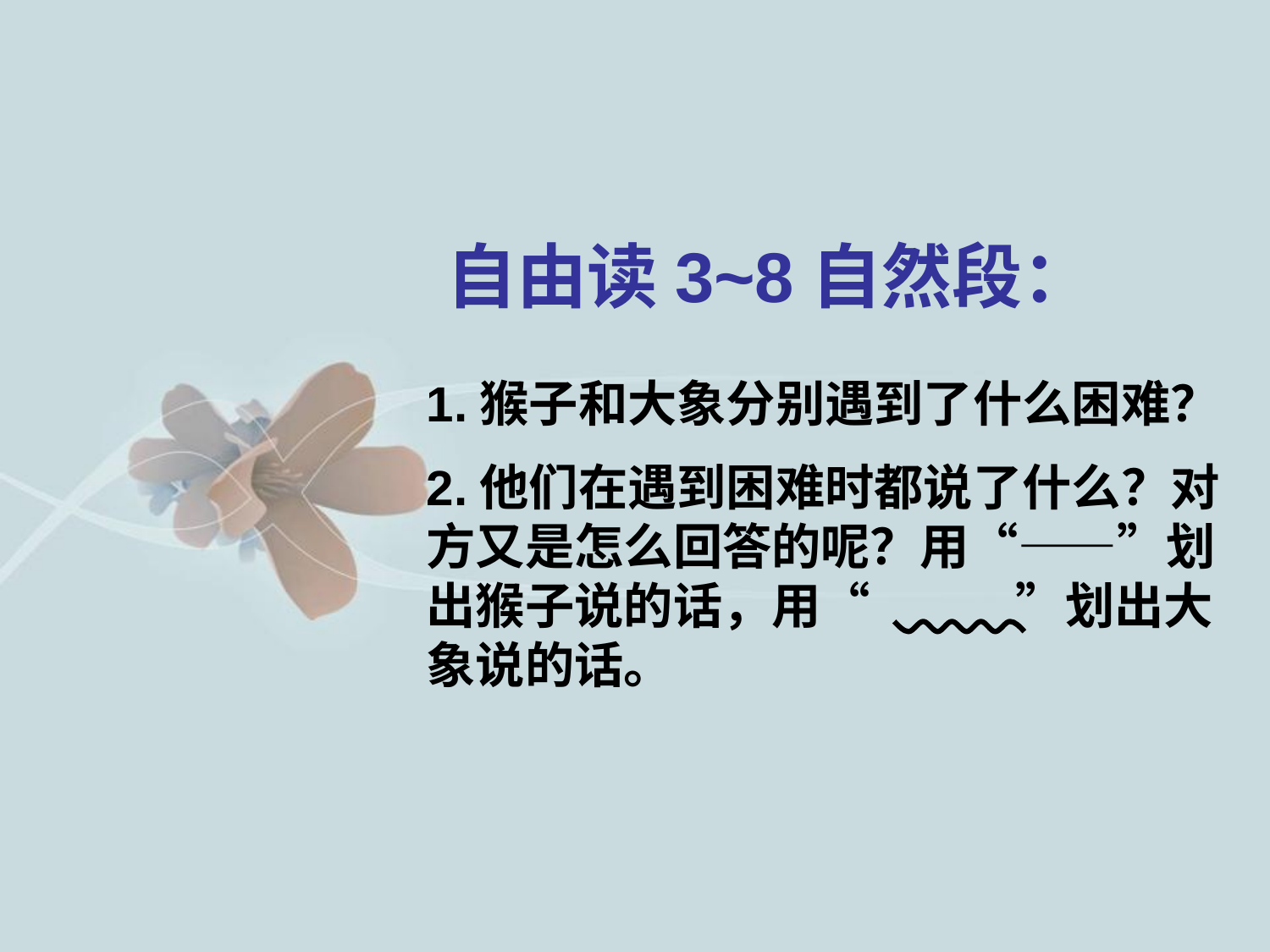

自由读3~8自然段：

1.猴子和大象分别遇到了什么困难？
2.他们在遇到困难时都说了什么？对方又是怎么回答的呢？用“——”划出猴子说的话，用“             ”划出大象说的话。